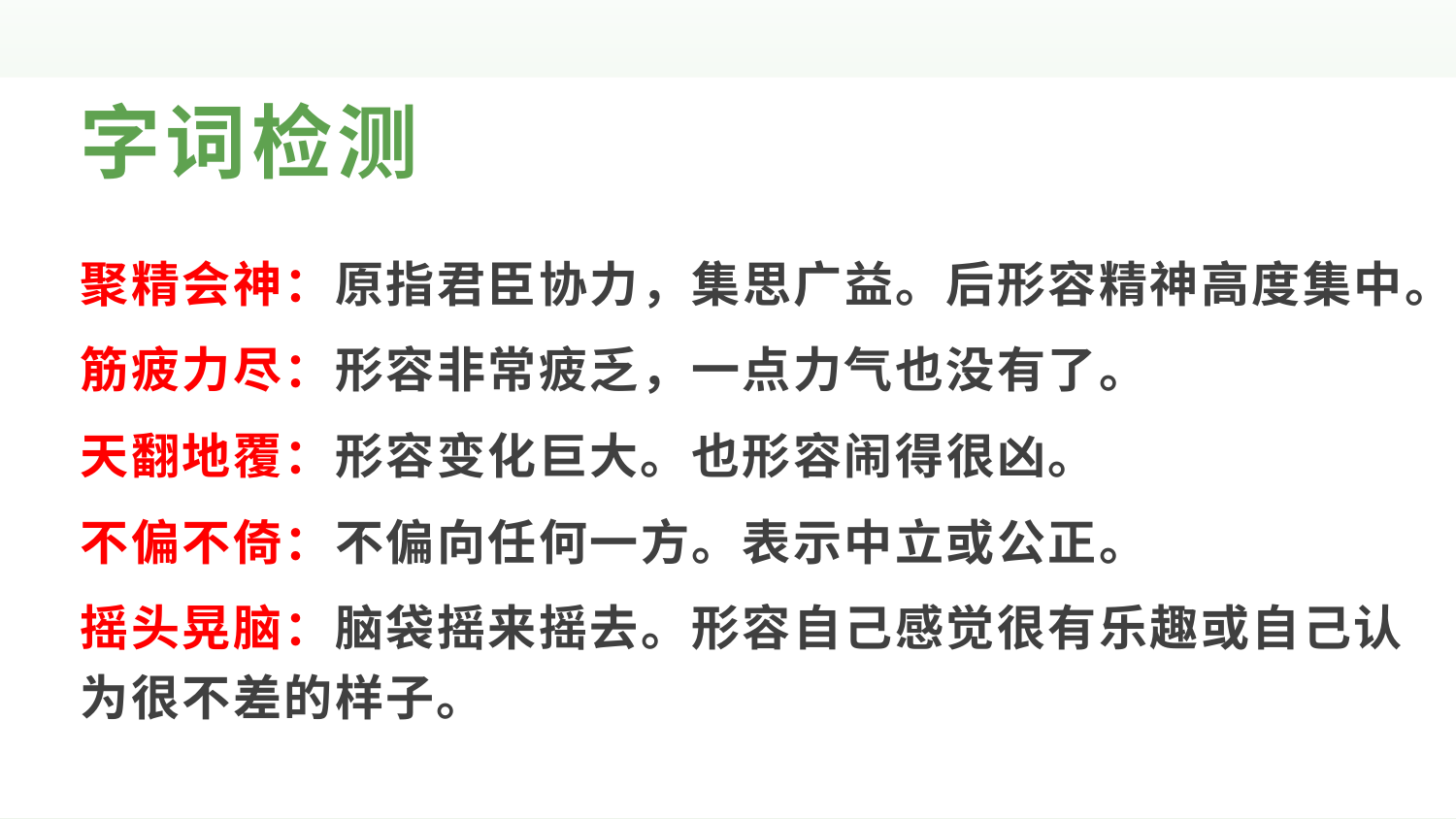

字词检测
聚精会神：原指君臣协力，集思广益。后形容精神高度集中。
筋疲力尽：形容非常疲乏，一点力气也没有了。
天翻地覆：形容变化巨大。也形容闹得很凶。
不偏不倚：不偏向任何一方。表示中立或公正。
摇头晃脑：脑袋摇来摇去。形容自己感觉很有乐趣或自己认为很不差的样子。